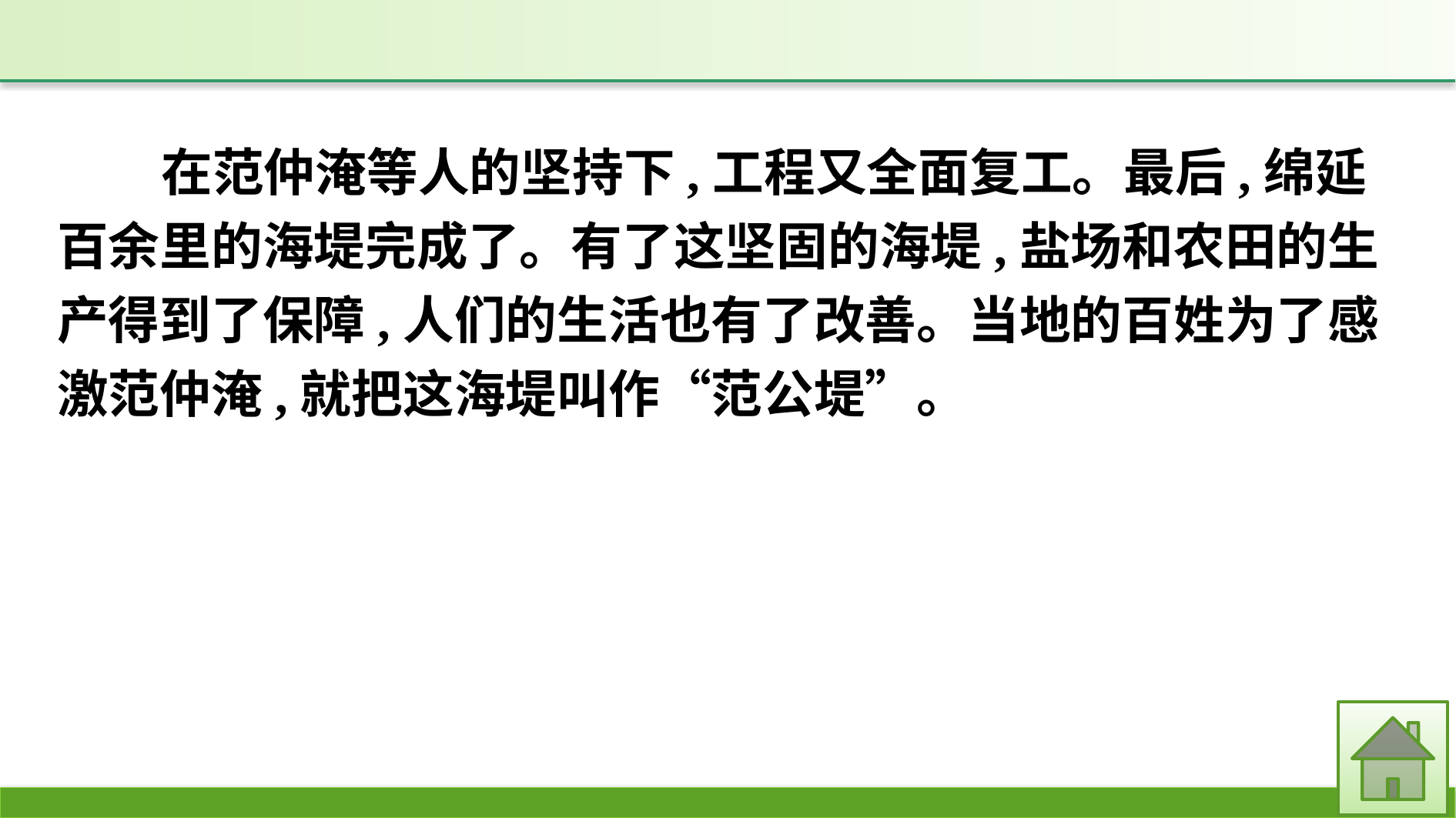

在范仲淹等人的坚持下,工程又全面复工。最后,绵延百余里的海堤完成了。有了这坚固的海堤,盐场和农田的生产得到了保障,人们的生活也有了改善。当地的百姓为了感激范仲淹,就把这海堤叫作“范公堤”。